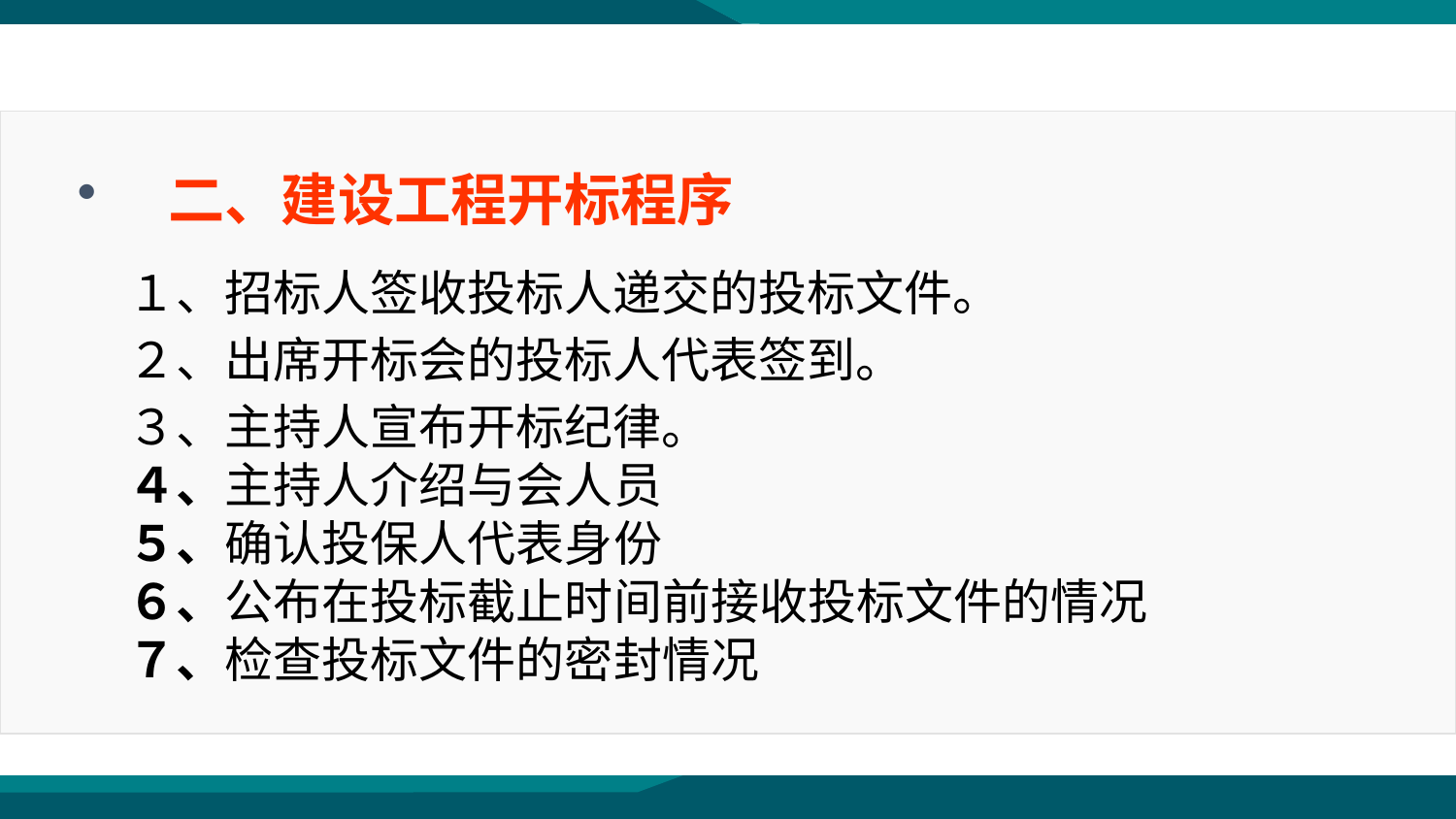

二、建设工程开标程序
１、招标人签收投标人递交的投标文件。
２、出席开标会的投标人代表签到。
３、主持人宣布开标纪律。
４、主持人介绍与会人员
５、确认投保人代表身份
６、公布在投标截止时间前接收投标文件的情况
７、检查投标文件的密封情况